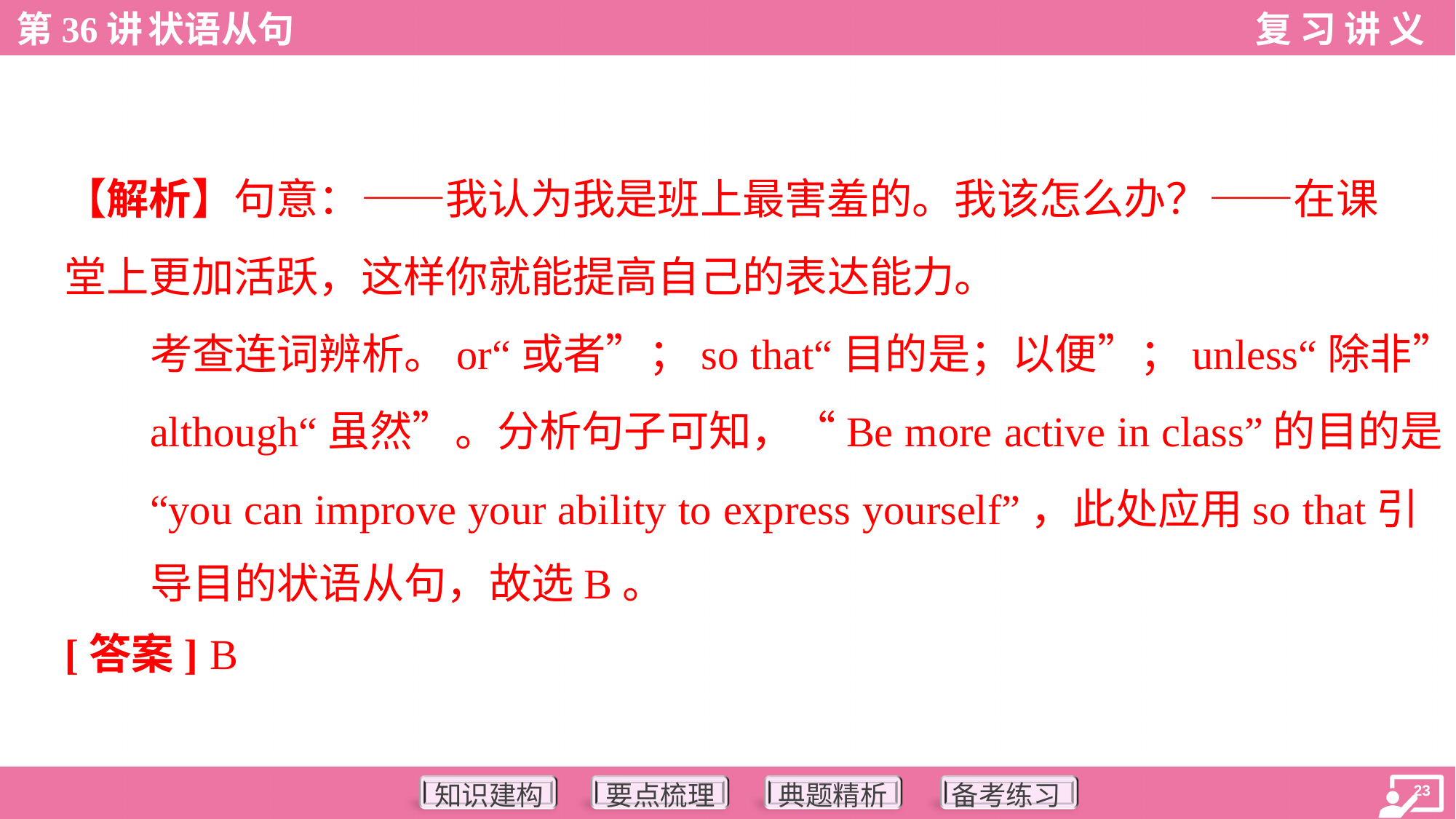

【解析】句意：——我认为我是班上最害羞的。我该怎么办？——在课
堂上更加活跃，这样你就能提高自己的表达能力。
考查连词辨析。or“或者”；so that“目的是；以便”；unless“除非”；
although“虽然”。分析句子可知，“Be more active in class”的目的是
“you can improve your ability to express yourself”，此处应用so that引
导目的状语从句，故选B。
[答案] B